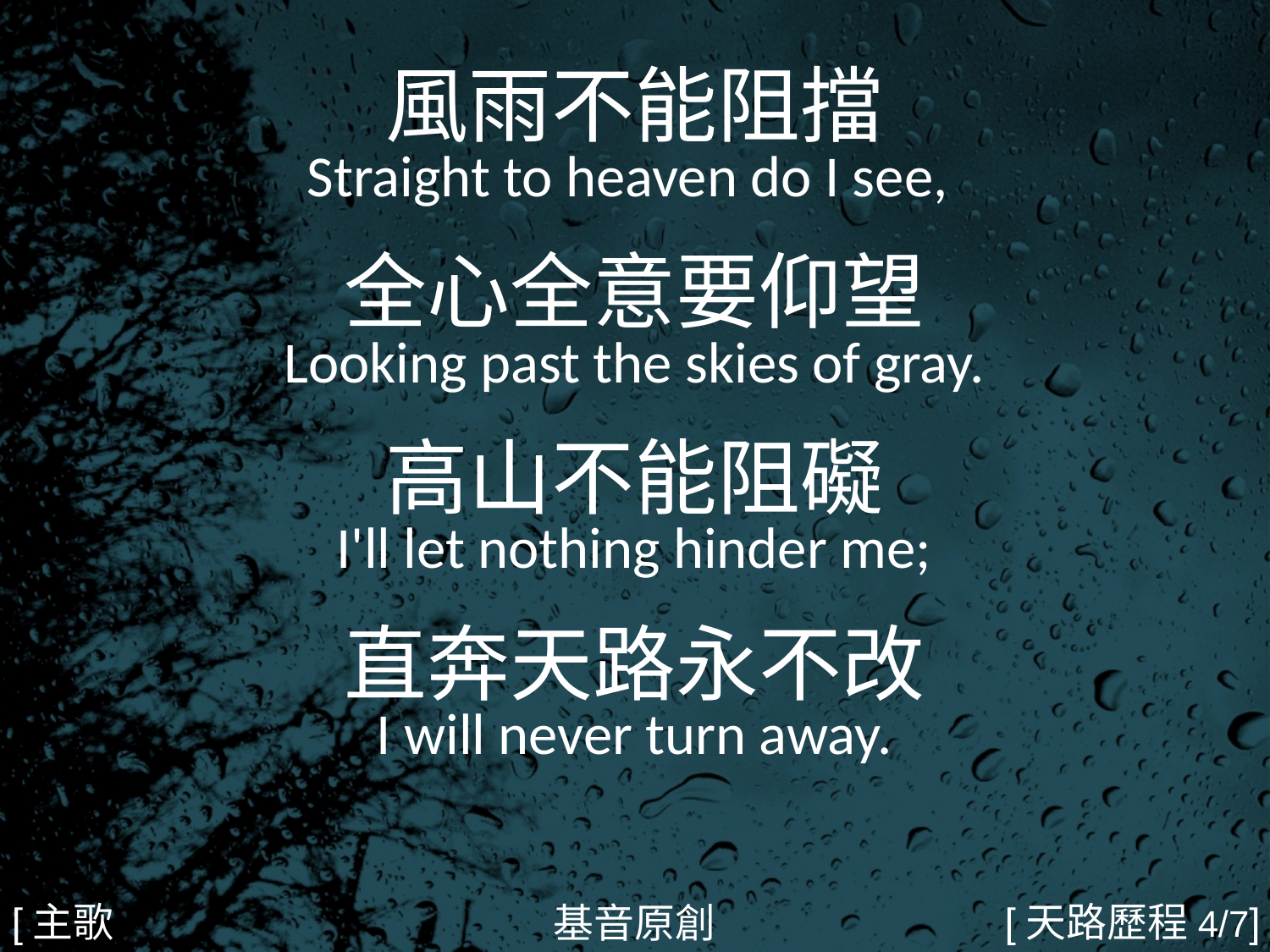

風雨不能阻擋
Straight to heaven do I see,

全心全意要仰望
Looking past the skies of gray.

高山不能阻礙
I'll let nothing hinder me;

直奔天路永不改
I will never turn away.

#

[主歌2b]
[天路歷程4/7]
基音原創